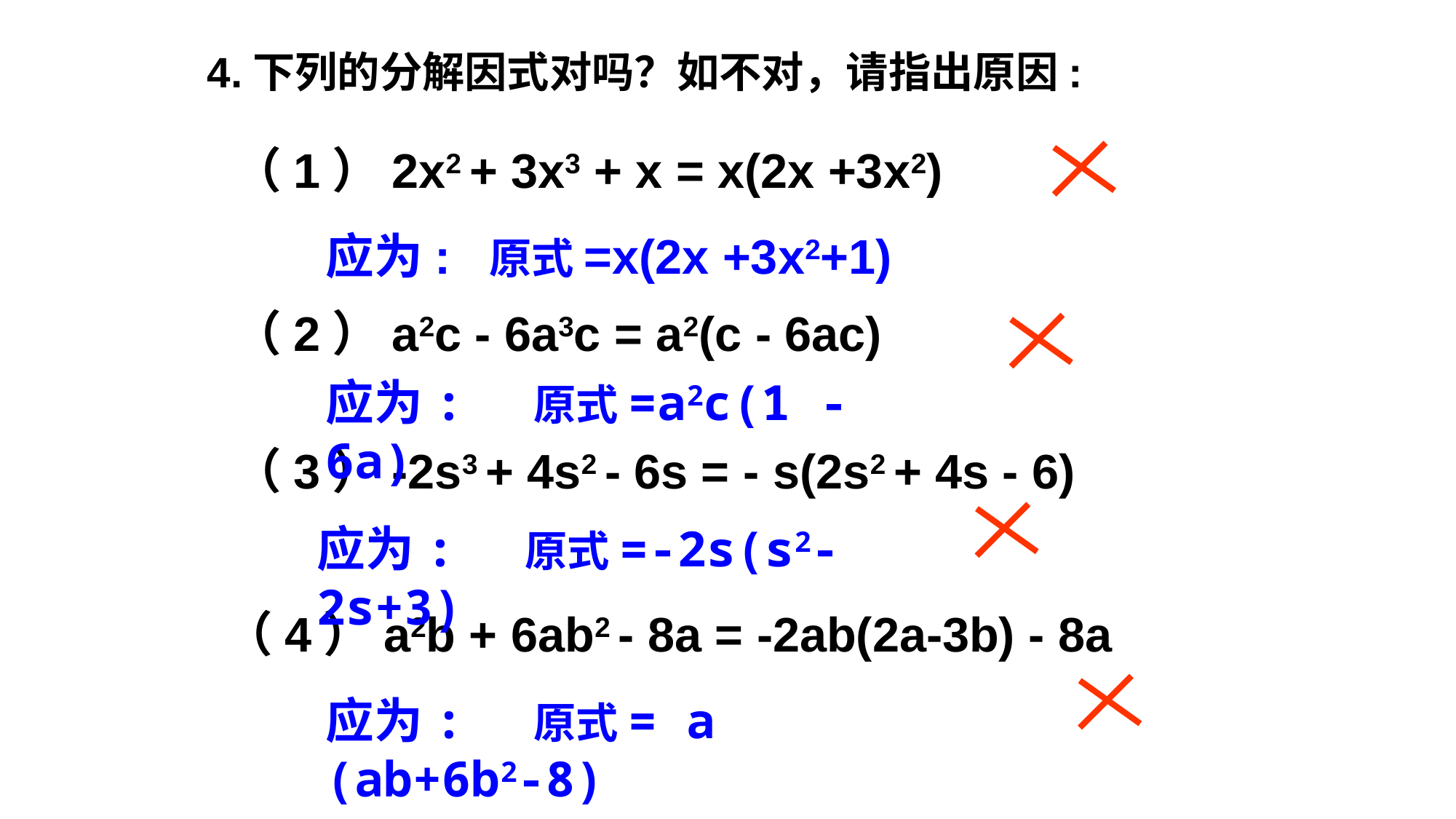

4.下列的分解因式对吗？如不对，请指出原因:
（1）2x2 + 3x3 + x = x(2x +3x2)

应为:  原式=x(2x +3x2+1)
（2）a2c - 6a3c = a2(c - 6ac)

应为:  原式=a2c(1 -6a)
（3）-2s3 + 4s2 - 6s = - s(2s2 + 4s - 6)

应为:  原式=-2s(s2-2s+3)
（4）a2b + 6ab2 - 8a = -2ab(2a-3b) - 8a

应为:  原式= a (ab+6b2-8)